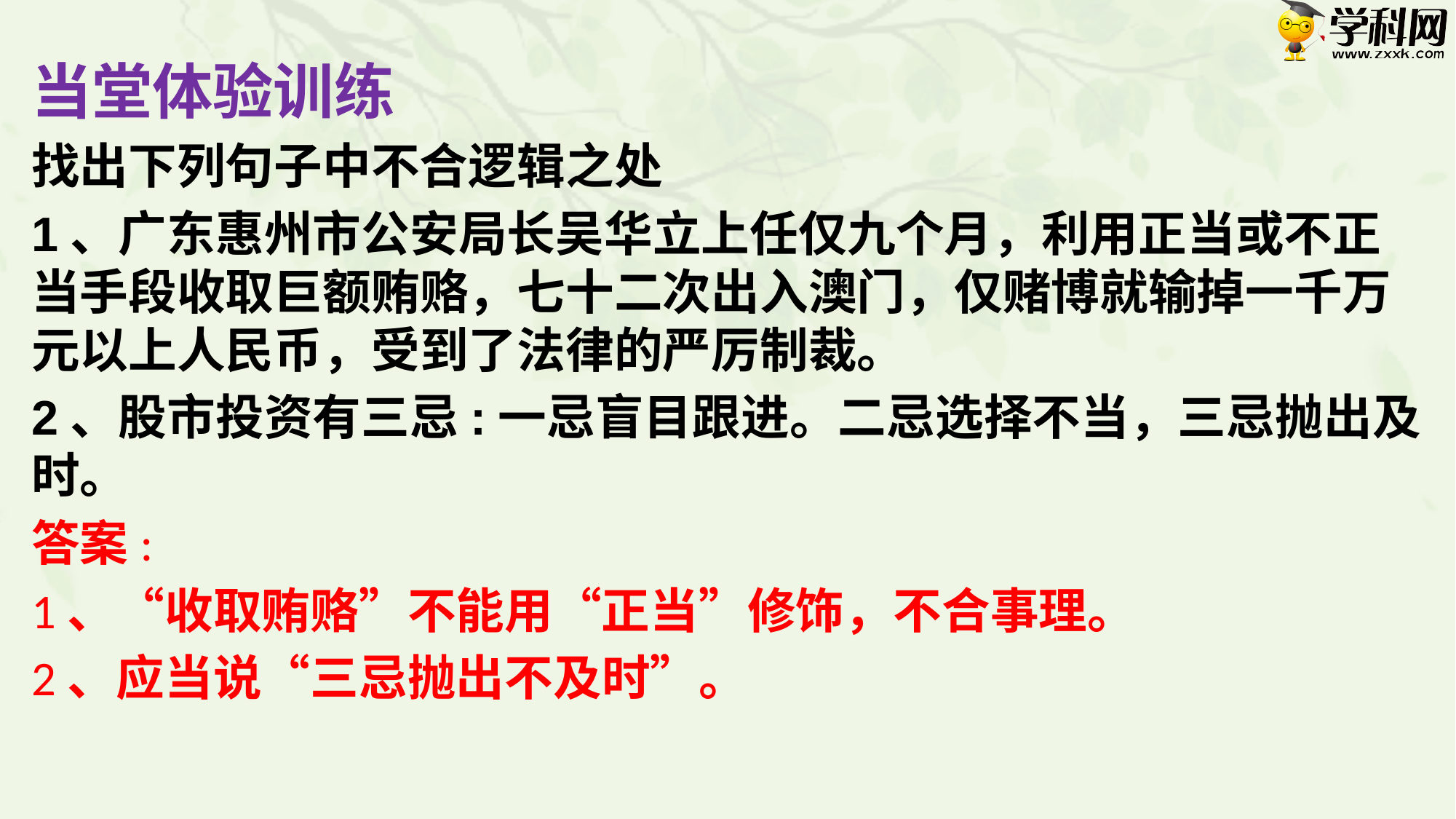

# 当堂体验训练
找出下列句子中不合逻辑之处
1、广东惠州市公安局长吴华立上任仅九个月，利用正当或不正当手段收取巨额贿赂，七十二次出入澳门，仅赌博就输掉一千万元以上人民币，受到了法律的严厉制裁。
2、股市投资有三忌:一忌盲目跟进。二忌选择不当，三忌抛出及时。
答案:
1、“收取贿赂”不能用“正当”修饰，不合事理。
2、应当说“三忌抛出不及时”。